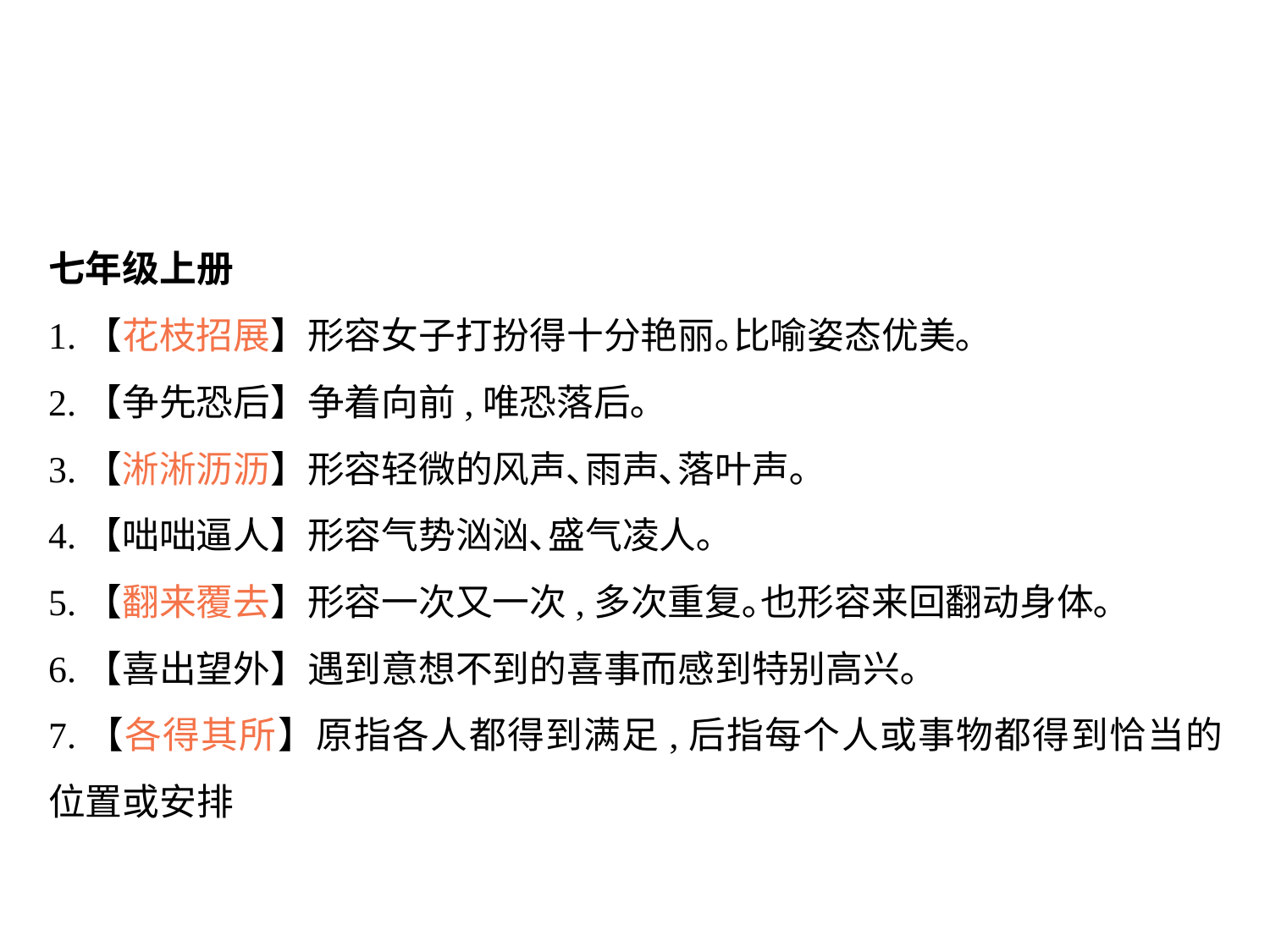

七年级上册
1.【花枝招展】形容女子打扮得十分艳丽｡比喻姿态优美｡
2.【争先恐后】争着向前,唯恐落后｡
3.【淅淅沥沥】形容轻微的风声､雨声､落叶声｡
4.【咄咄逼人】形容气势汹汹､盛气凌人｡
5.【翻来覆去】形容一次又一次,多次重复｡也形容来回翻动身体｡
6.【喜出望外】遇到意想不到的喜事而感到特别高兴｡
7.【各得其所】原指各人都得到满足,后指每个人或事物都得到恰当的位置或安排